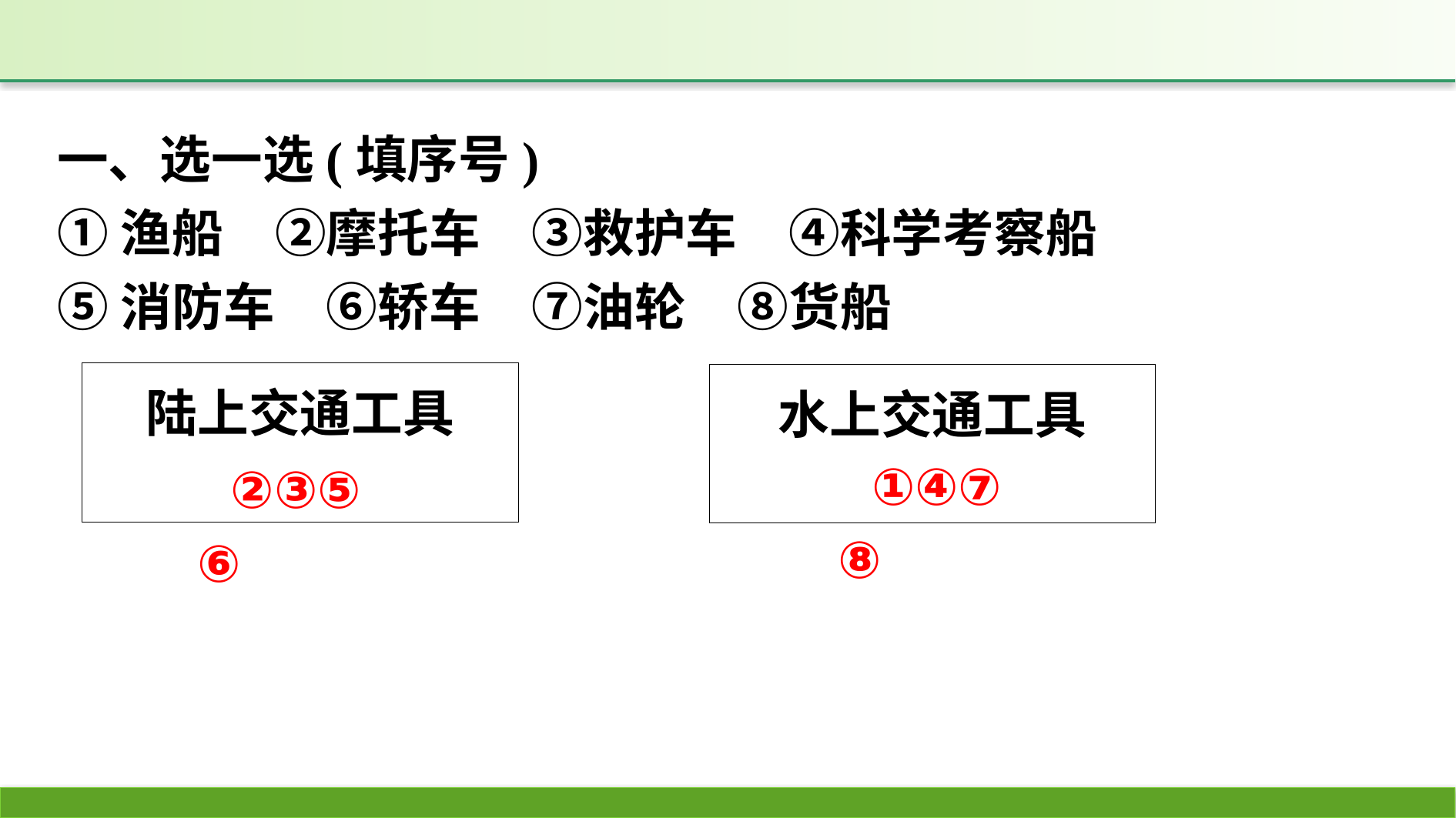

一、选一选(填序号)
①渔船　②摩托车　③救护车　④科学考察船
⑤消防车　⑥轿车　⑦油轮　⑧货船
陆上交通工具

水上交通工具

①④⑦⑧
②③⑤⑥